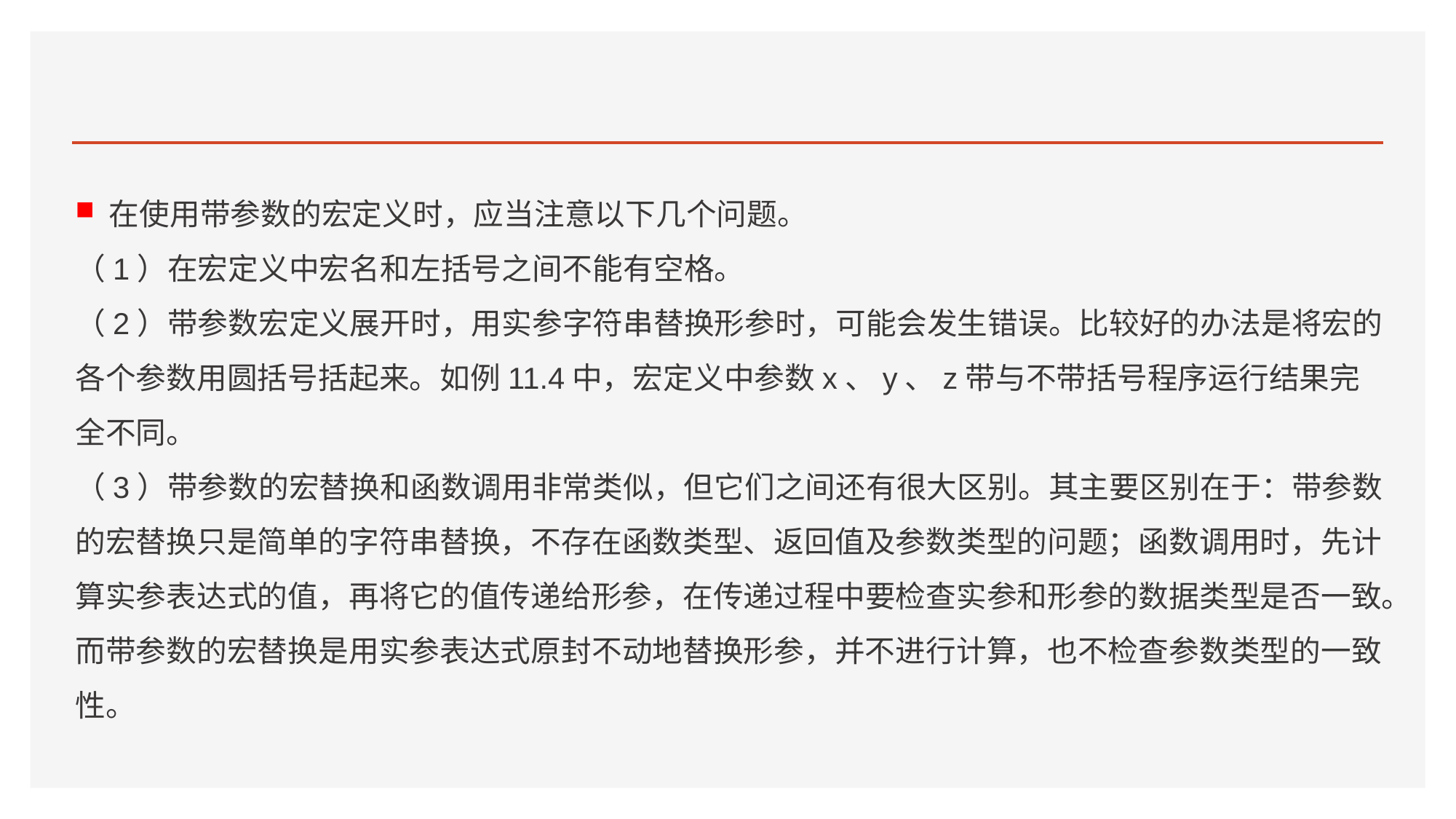

#
 在使用带参数的宏定义时，应当注意以下几个问题。
（1）在宏定义中宏名和左括号之间不能有空格。
（2）带参数宏定义展开时，用实参字符串替换形参时，可能会发生错误。比较好的办法是将宏的各个参数用圆括号括起来。如例11.4中，宏定义中参数x、y、z带与不带括号程序运行结果完全不同。
（3）带参数的宏替换和函数调用非常类似，但它们之间还有很大区别。其主要区别在于：带参数的宏替换只是简单的字符串替换，不存在函数类型、返回值及参数类型的问题；函数调用时，先计算实参表达式的值，再将它的值传递给形参，在传递过程中要检查实参和形参的数据类型是否一致。而带参数的宏替换是用实参表达式原封不动地替换形参，并不进行计算，也不检查参数类型的一致性。